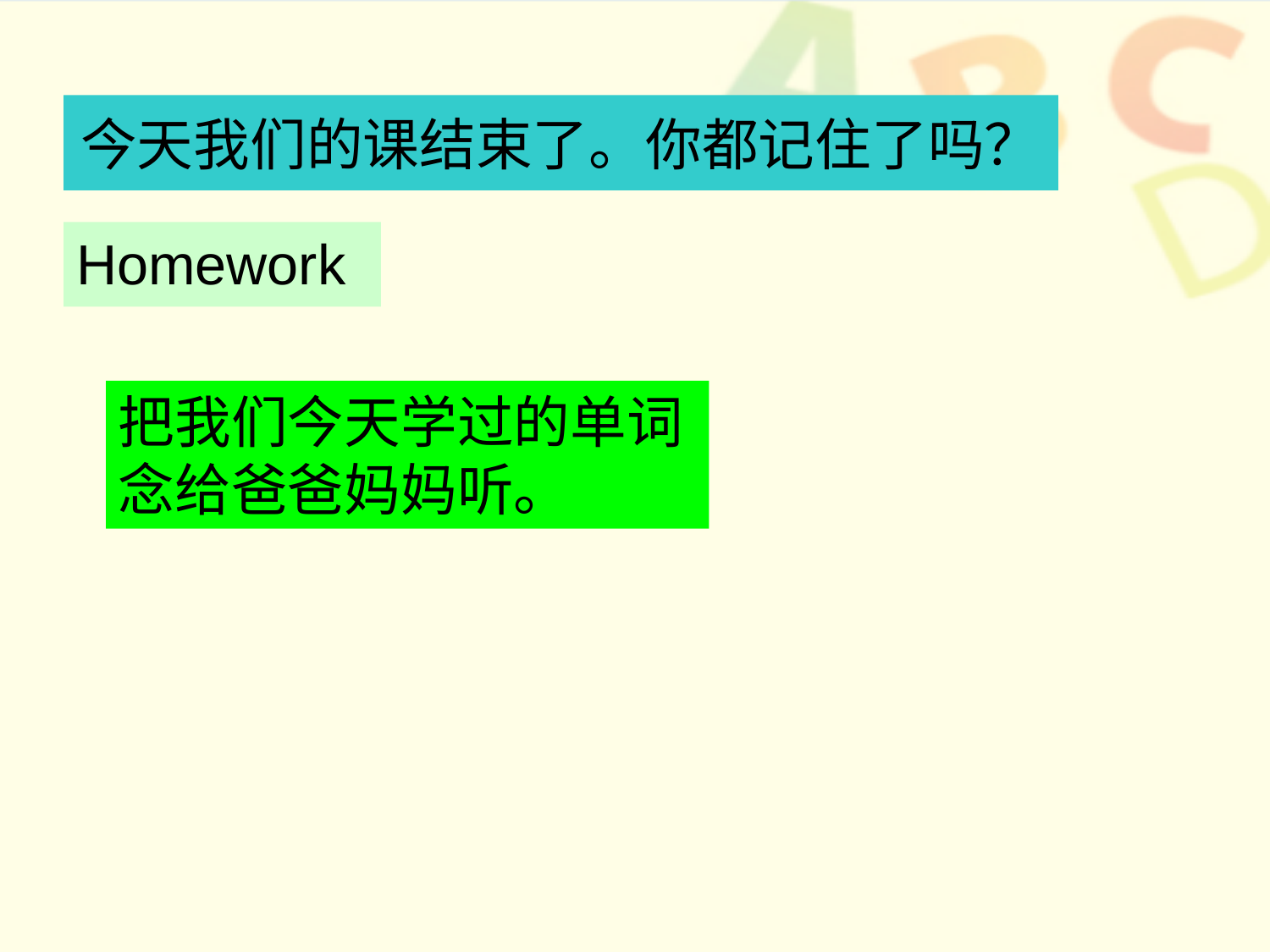

# 今天我们的课结束了。你都记住了吗？
Homework
把我们今天学过的单词念给爸爸妈妈听。